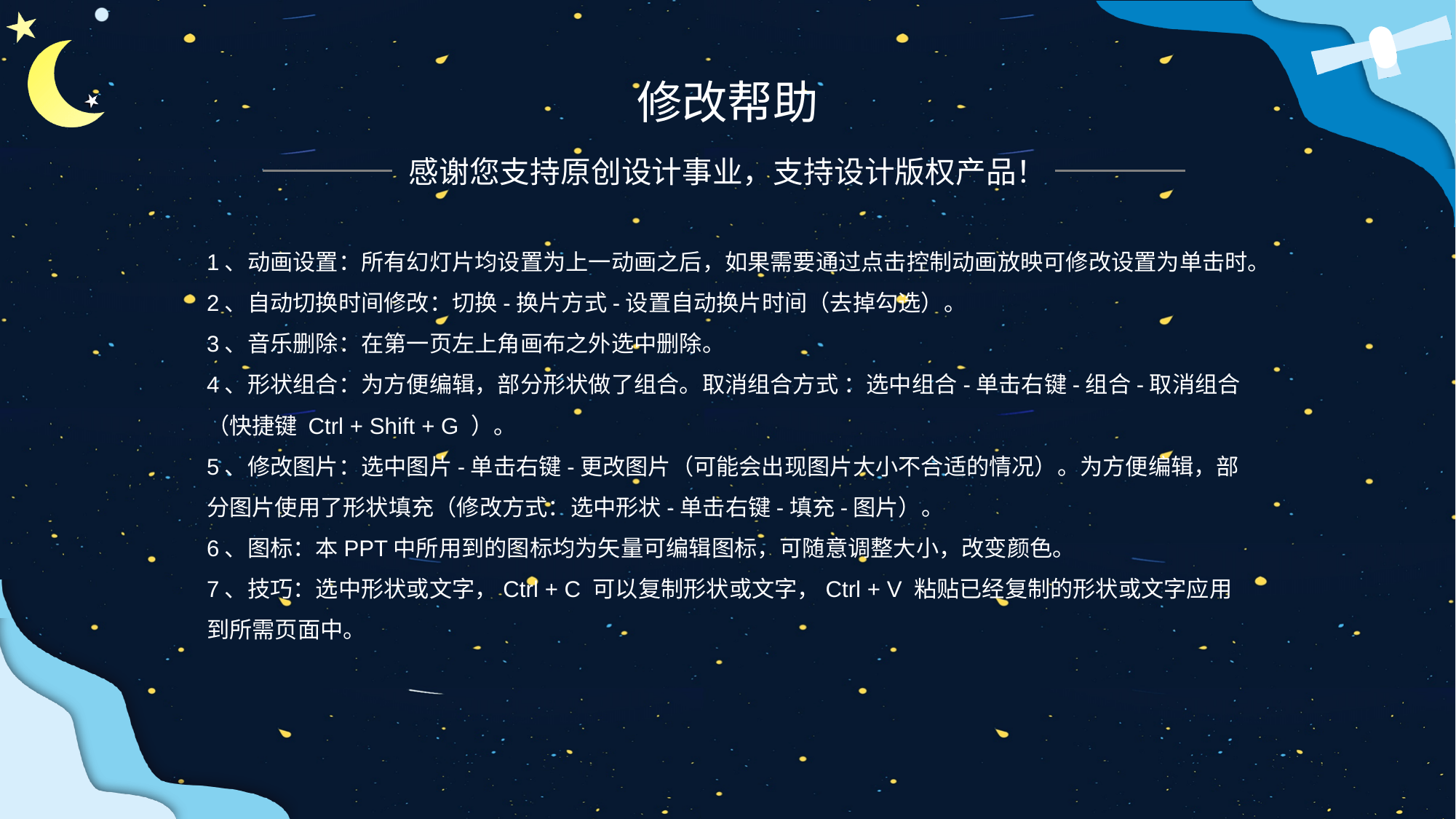

修改帮助
感谢您支持原创设计事业，支持设计版权产品！
1、动画设置：所有幻灯片均设置为上一动画之后，如果需要通过点击控制动画放映可修改设置为单击时。
2、自动切换时间修改：切换-换片方式-设置自动换片时间（去掉勾选）。
3、音乐删除：在第一页左上角画布之外选中删除。
4、形状组合：为方便编辑，部分形状做了组合。取消组合方式 ：选中组合-单击右键-组合-取消组合（快捷键 Ctrl + Shift + G ）。
5、修改图片：选中图片-单击右键-更改图片（可能会出现图片大小不合适的情况）。为方便编辑，部分图片使用了形状填充（修改方式：选中形状-单击右键-填充-图片）。
6、图标：本PPT中所用到的图标均为矢量可编辑图标，可随意调整大小，改变颜色。
7、技巧：选中形状或文字，Ctrl + C 可以复制形状或文字，Ctrl + V 粘贴已经复制的形状或文字应用到所需页面中。